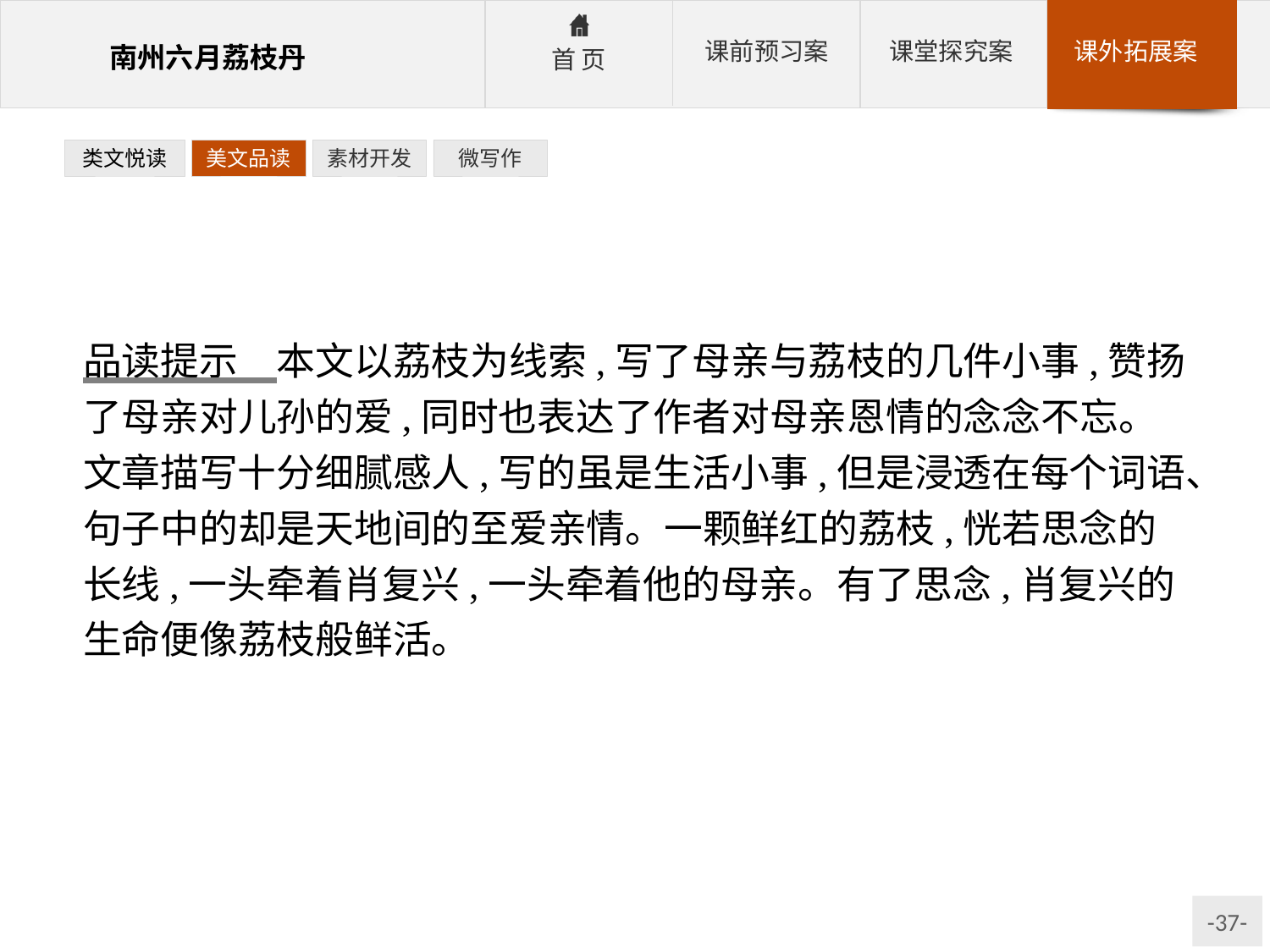

类文悦读
美文品读
素材开发
微写作
品读提示　本文以荔枝为线索,写了母亲与荔枝的几件小事,赞扬了母亲对儿孙的爱,同时也表达了作者对母亲恩情的念念不忘。文章描写十分细腻感人,写的虽是生活小事,但是浸透在每个词语、句子中的却是天地间的至爱亲情。一颗鲜红的荔枝,恍若思念的长线,一头牵着肖复兴,一头牵着他的母亲。有了思念,肖复兴的生命便像荔枝般鲜活。